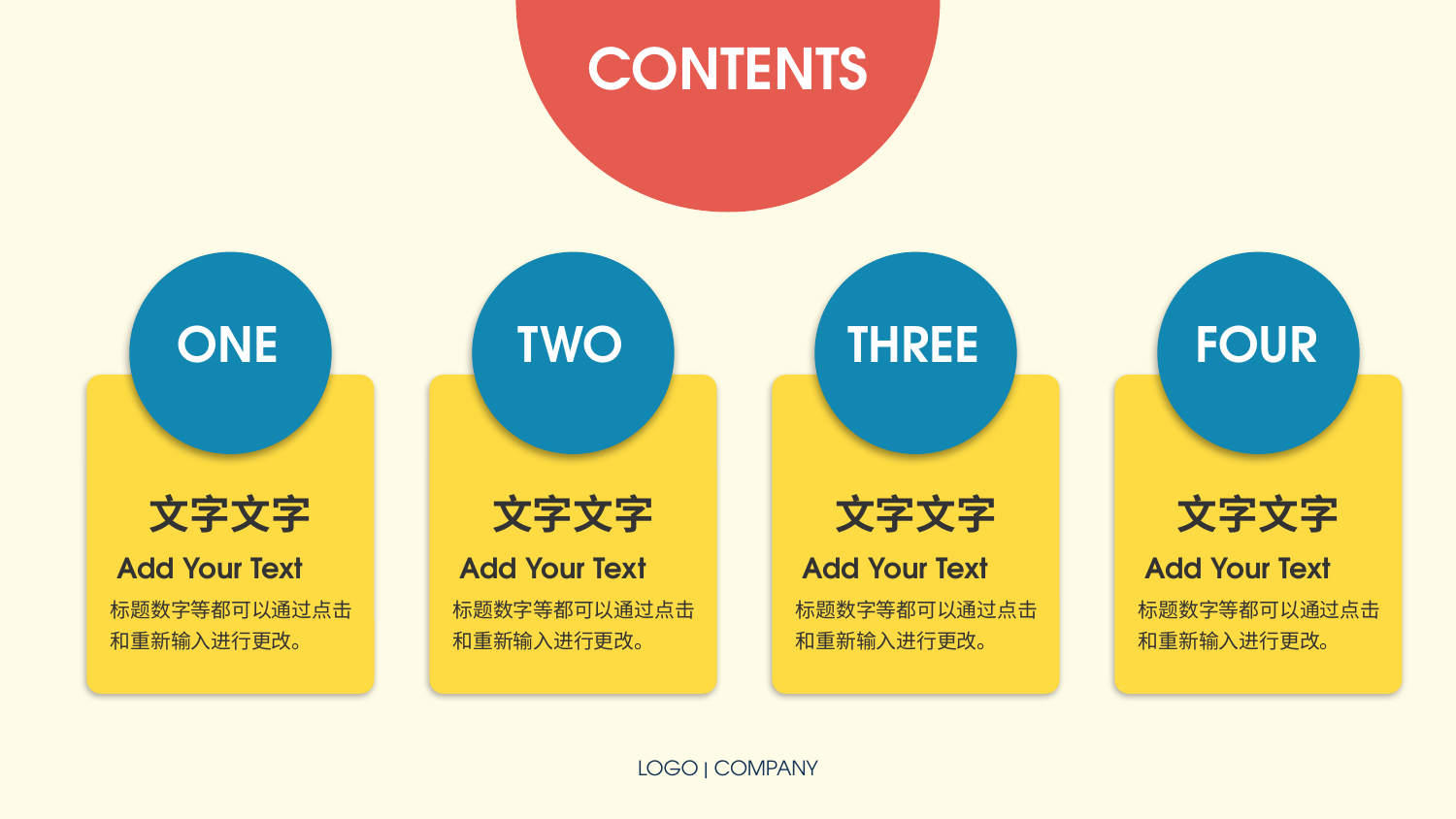

CONTENTS

ONE
TWO
THREE
FOUR

文字文字
文字文字
文字文字
文字文字
Add Your Text
标题数字等都可以通过点击和重新输入进行更改。
Add Your Text
标题数字等都可以通过点击和重新输入进行更改。
Add Your Text
标题数字等都可以通过点击和重新输入进行更改。
Add Your Text
标题数字等都可以通过点击和重新输入进行更改。
LOGO | COMPANY